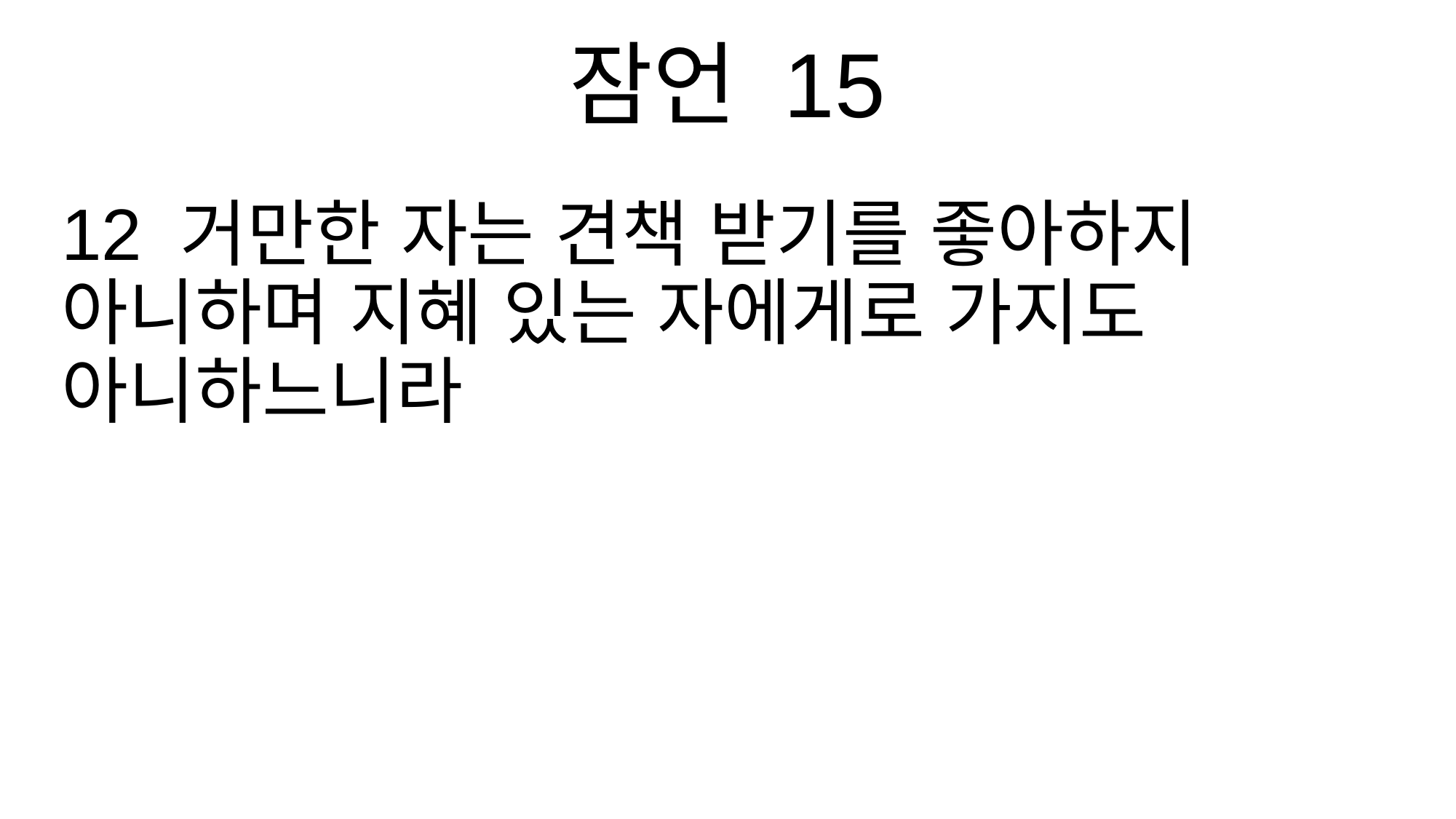

잠언 15
12 거만한 자는 견책 받기를 좋아하지 아니하며 지혜 있는 자에게로 가지도 아니하느니라